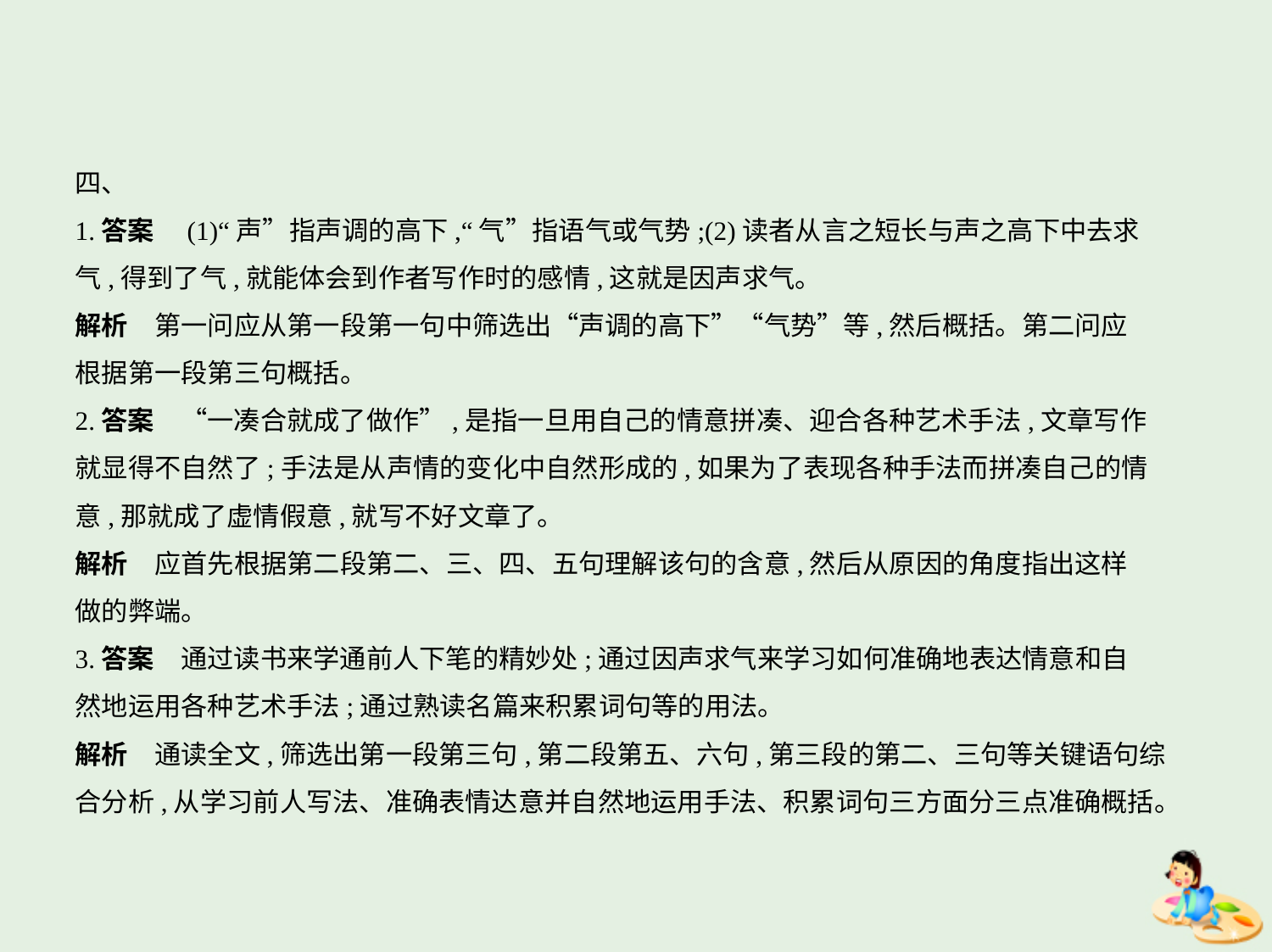

四、
1.答案　(1)“声”指声调的高下,“气”指语气或气势;(2)读者从言之短长与声之高下中去求
气,得到了气,就能体会到作者写作时的感情,这就是因声求气。
解析　第一问应从第一段第一句中筛选出“声调的高下”“气势”等,然后概括。第二问应
根据第一段第三句概括。
2.答案　“一凑合就成了做作”,是指一旦用自己的情意拼凑、迎合各种艺术手法,文章写作
就显得不自然了;手法是从声情的变化中自然形成的,如果为了表现各种手法而拼凑自己的情
意,那就成了虚情假意,就写不好文章了。
解析　应首先根据第二段第二、三、四、五句理解该句的含意,然后从原因的角度指出这样
做的弊端。
3.答案　通过读书来学通前人下笔的精妙处;通过因声求气来学习如何准确地表达情意和自
然地运用各种艺术手法;通过熟读名篇来积累词句等的用法。
解析　通读全文,筛选出第一段第三句,第二段第五、六句,第三段的第二、三句等关键语句综
合分析,从学习前人写法、准确表情达意并自然地运用手法、积累词句三方面分三点准确概括。